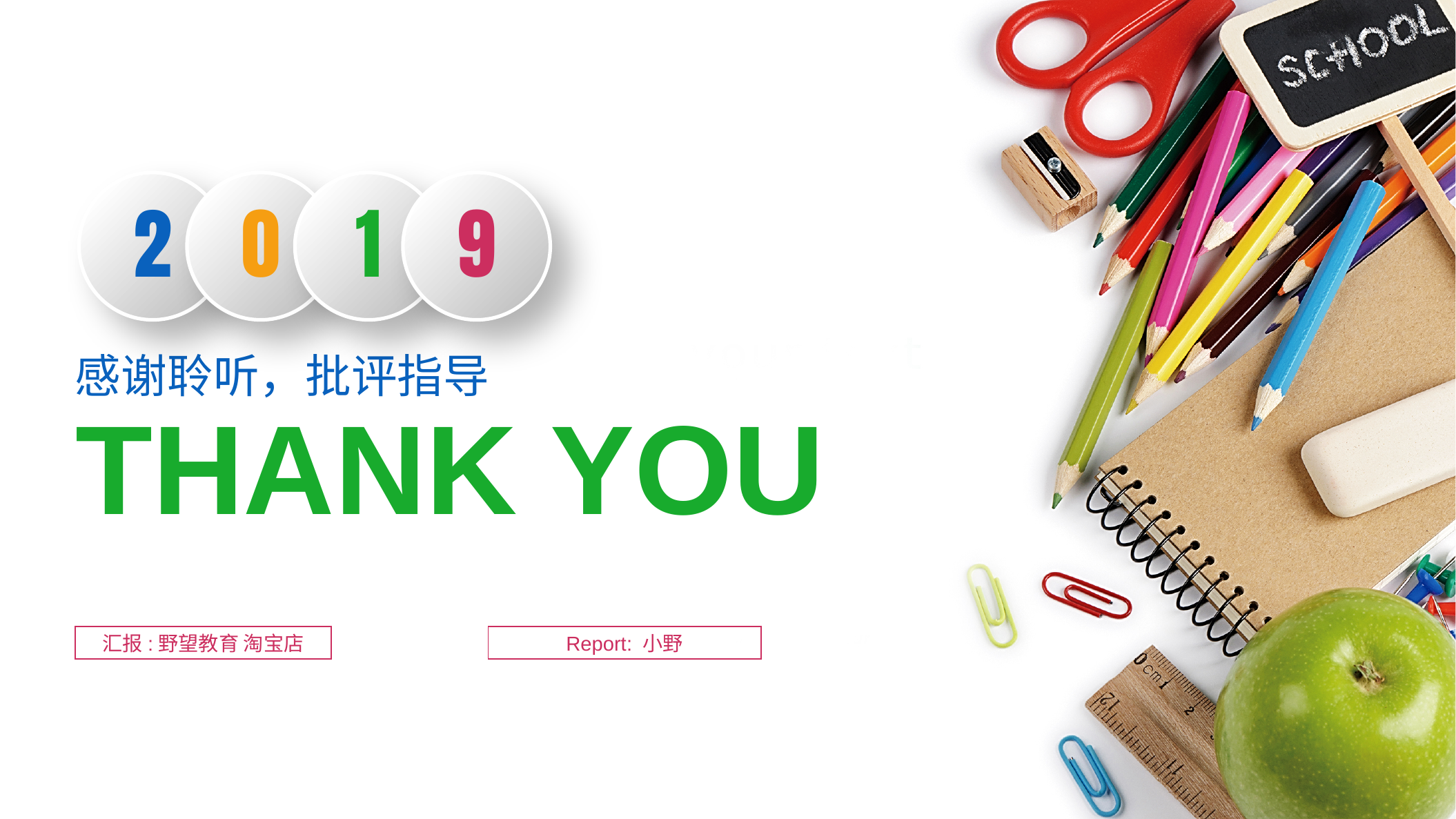

2
0
1
9
感谢聆听，批评指导
THANK YOU
汇报:野望教育 淘宝店
Report: 小野